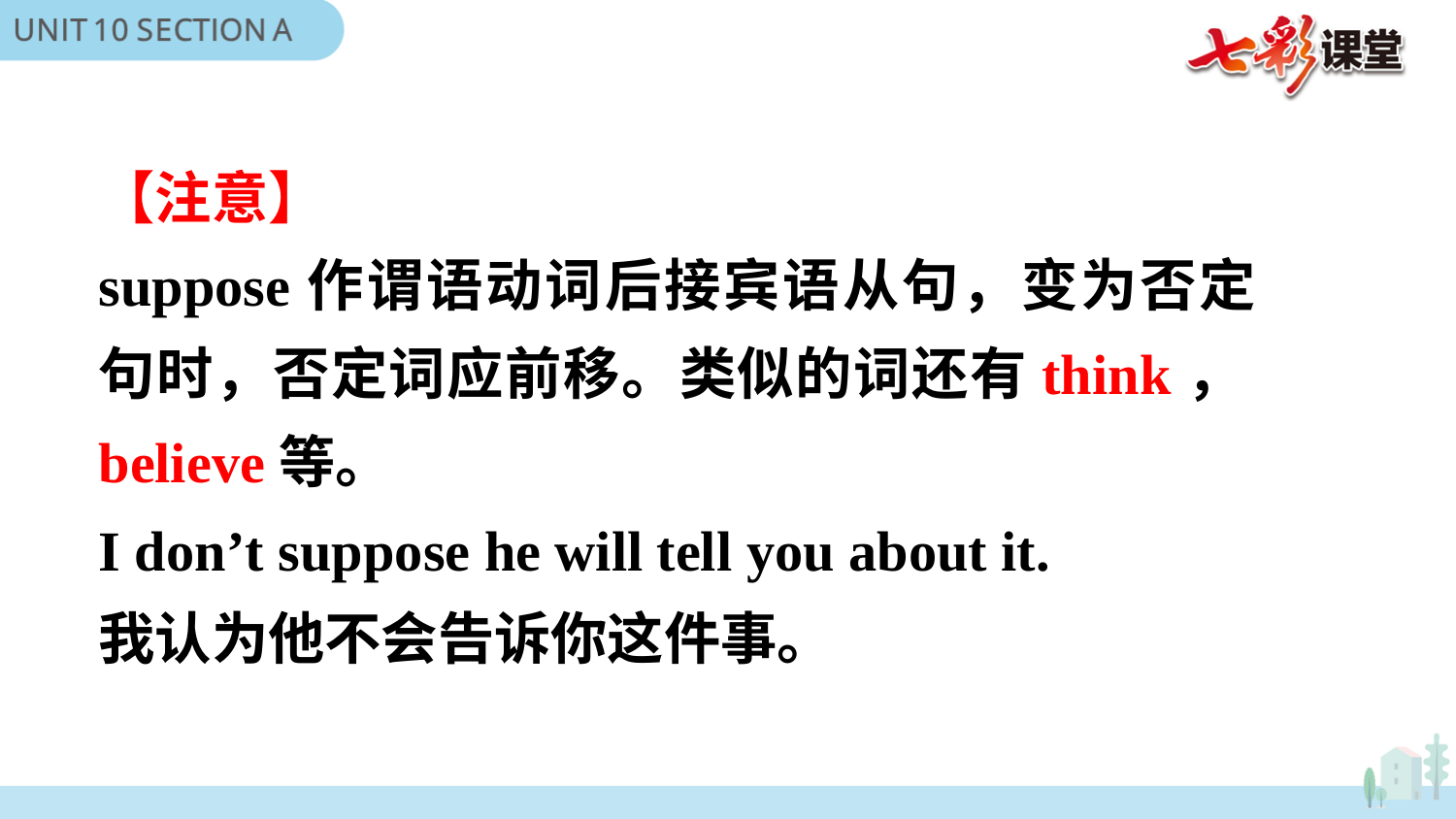

【注意】
suppose作谓语动词后接宾语从句，变为否定句时，否定词应前移。类似的词还有think，believe等。
I don’t suppose he will tell you about it.
我认为他不会告诉你这件事。